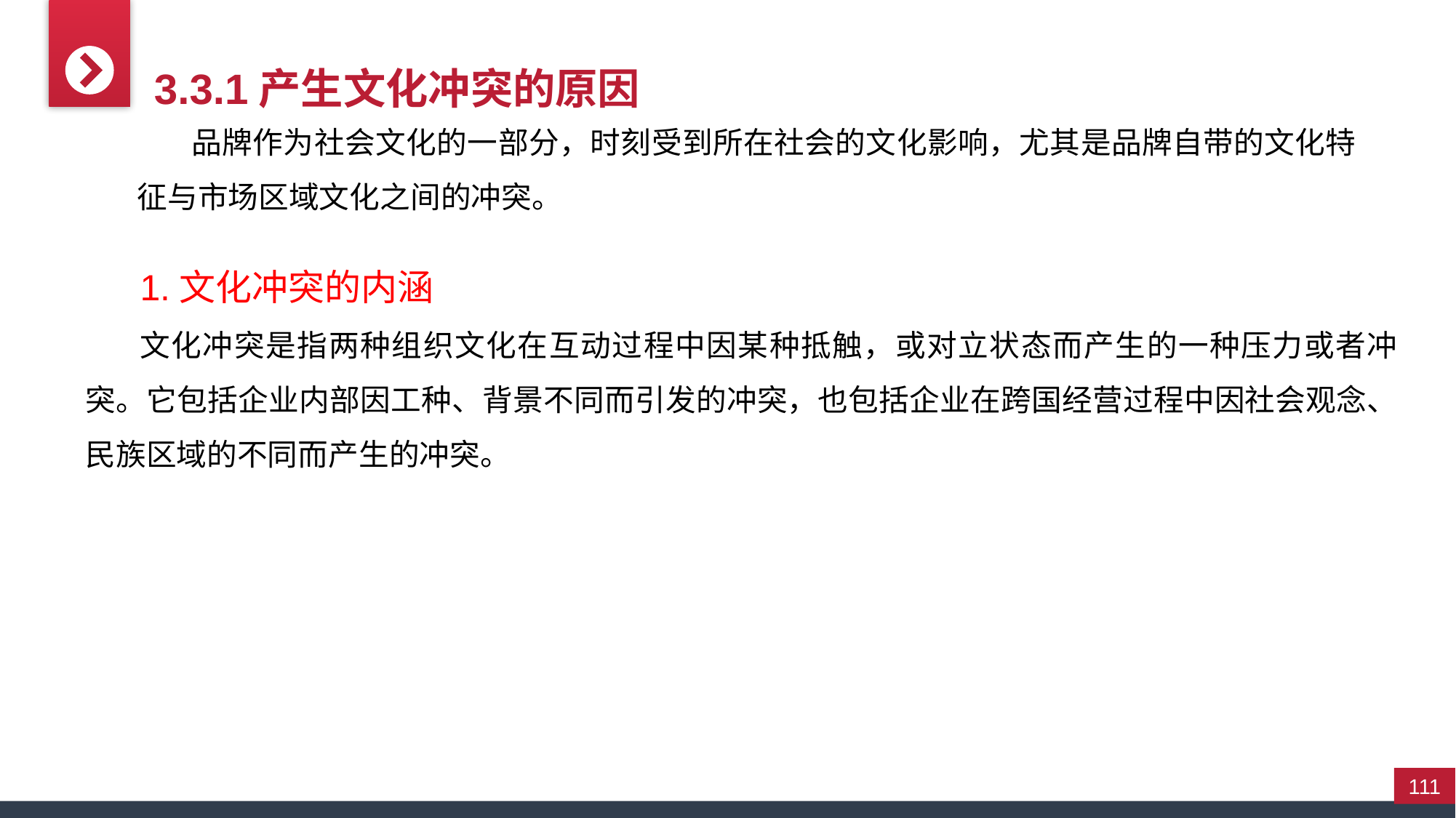

3.3.1产生文化冲突的原因
品牌作为社会文化的一部分，时刻受到所在社会的文化影响，尤其是品牌自带的文化特征与市场区域文化之间的冲突。
1.文化冲突的内涵
文化冲突是指两种组织文化在互动过程中因某种抵触，或对立状态而产生的一种压力或者冲突。它包括企业内部因工种、背景不同而引发的冲突，也包括企业在跨国经营过程中因社会观念、民族区域的不同而产生的冲突。